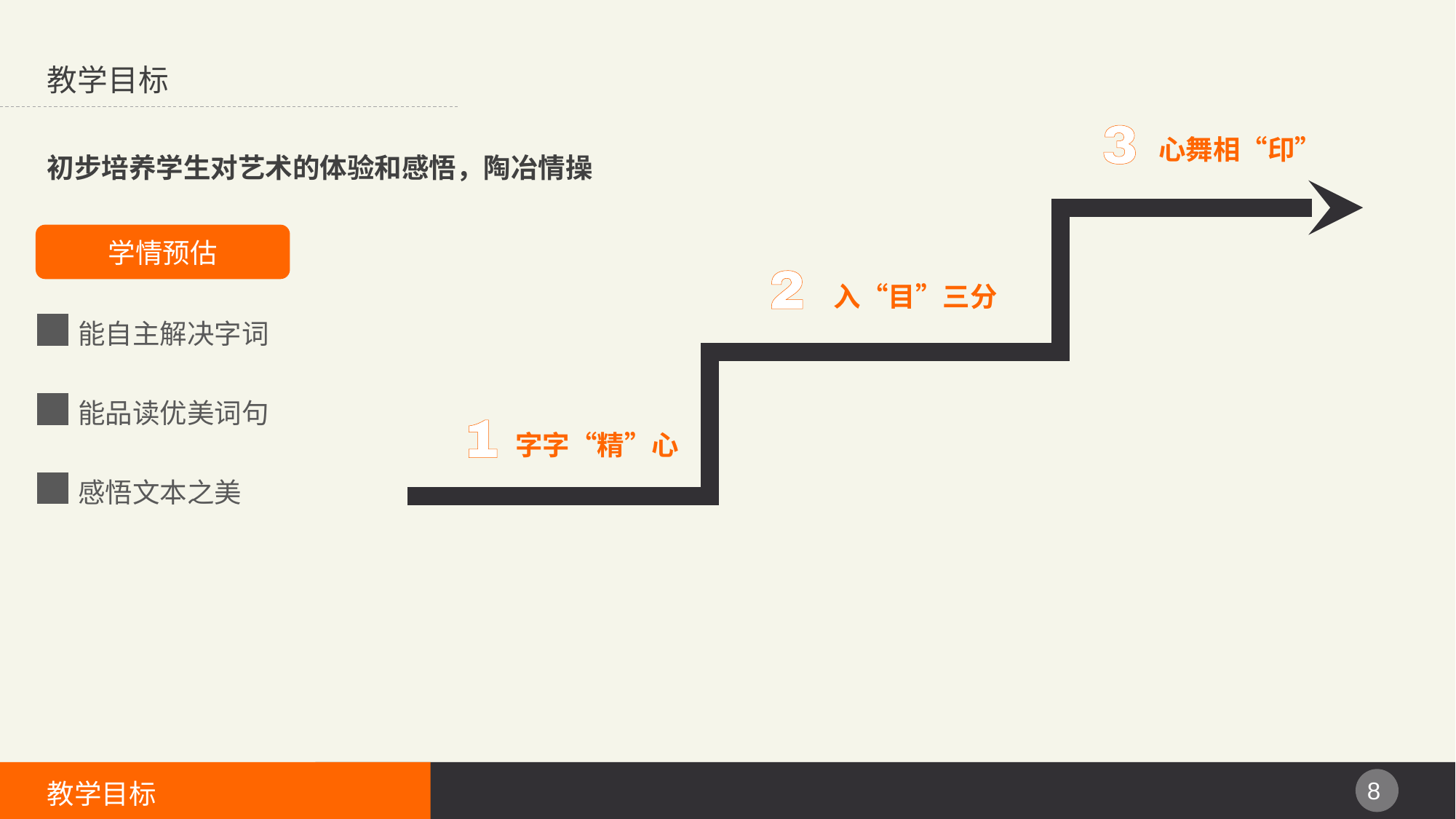

教学目标
3
心舞相“印”
初步培养学生对艺术的体验和感悟，陶冶情操
学情预估
2
入“目”三分
能自主解决字词

能品读优美词句

1
字字“精”心
感悟文本之美

教学目标